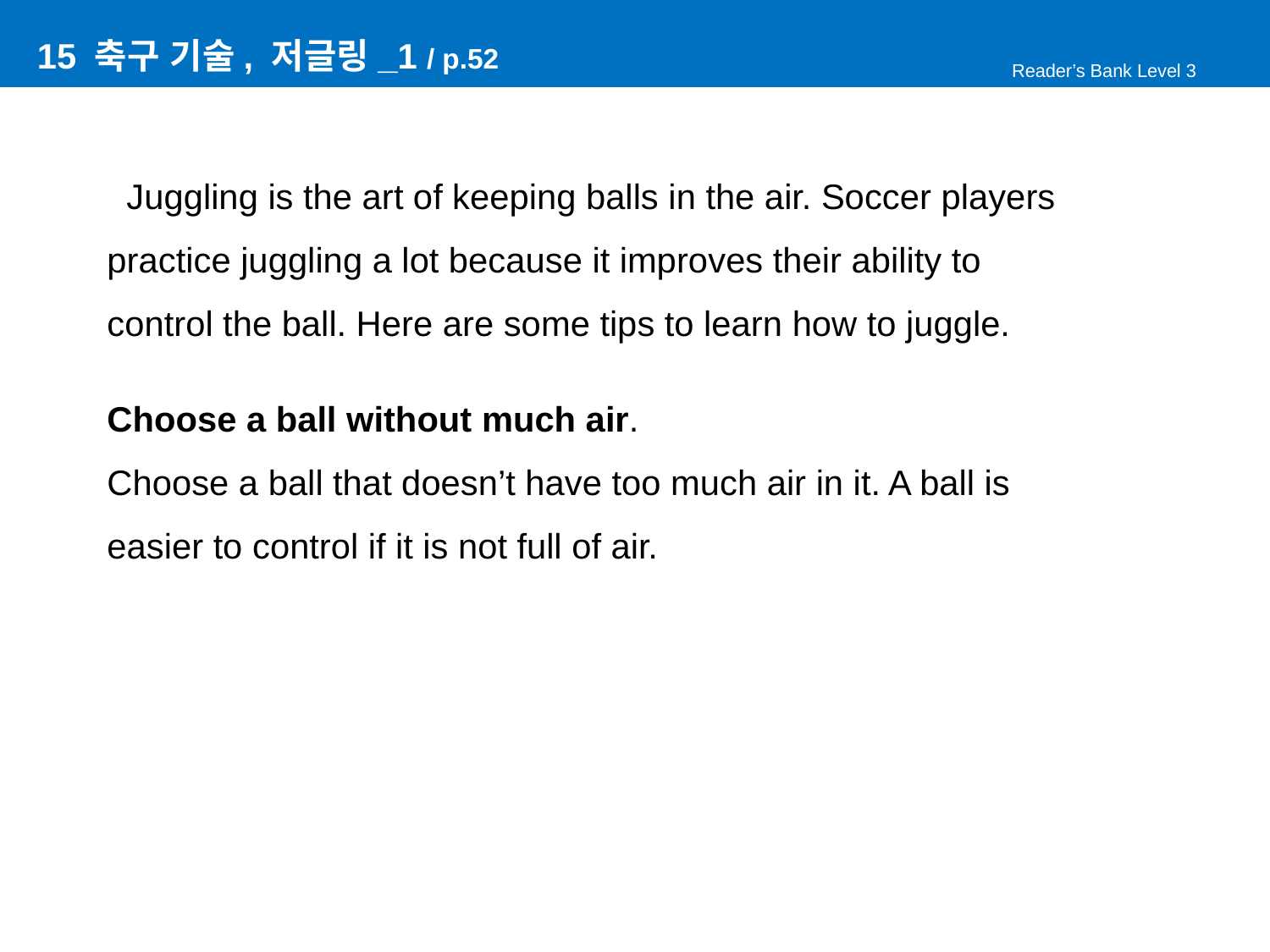

# 15 축구 기술, 저글링_1 / p.52
Reader’s Bank Level 3

  Juggling is the art of keeping balls in the air. Soccer players
practice juggling a lot because it improves their ability to
control the ball. Here are some tips to learn how to juggle.

Choose a ball without much air.
Choose a ball that doesn’t have too much air in it. A ball is
easier to control if it is not full of air.